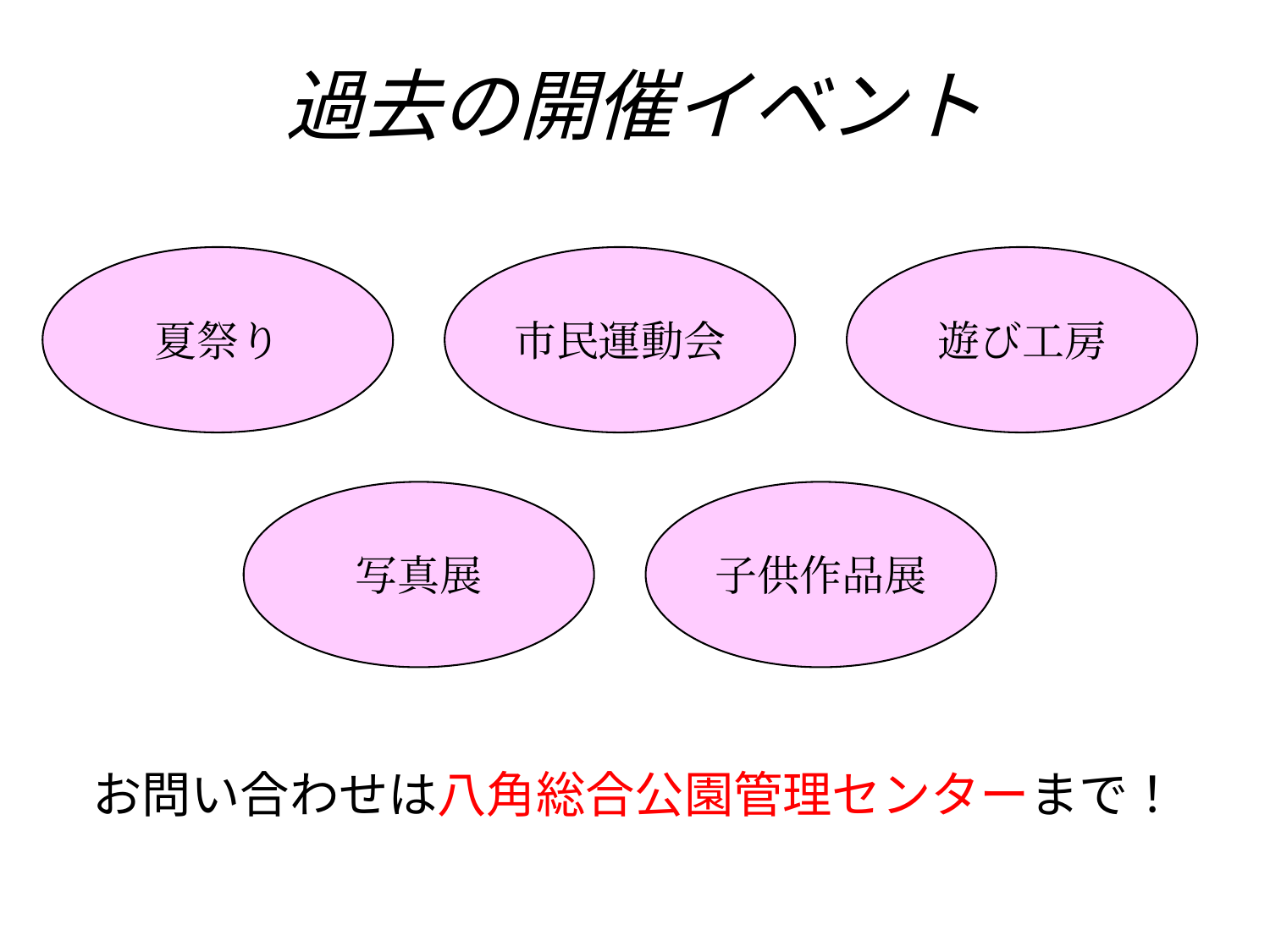

過去の開催イベント
夏祭り
市民運動会
遊び工房
子供作品展
写真展
お問い合わせは八角総合公園管理センターまで！